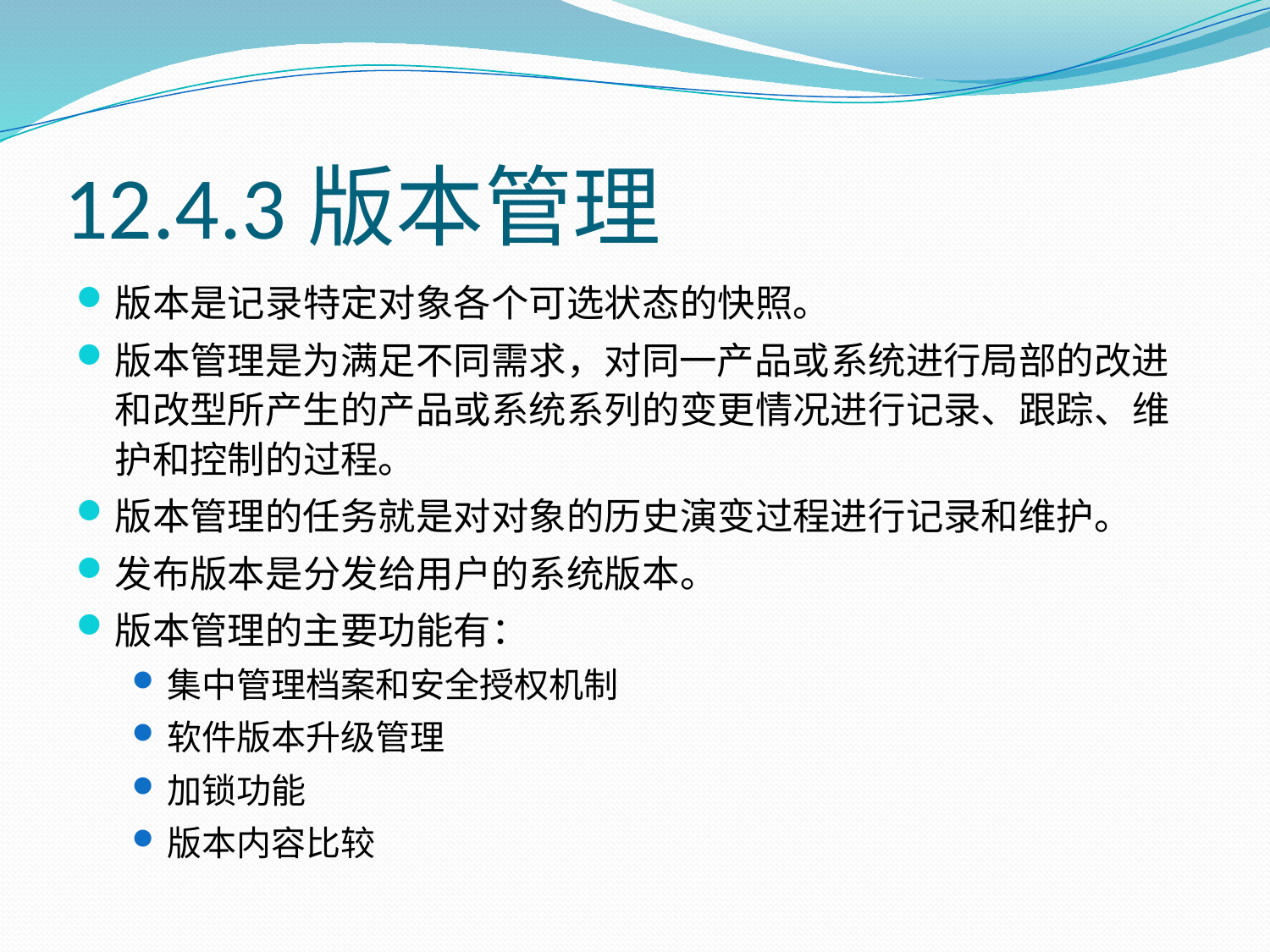

# 12.4.3版本管理
版本是记录特定对象各个可选状态的快照。
版本管理是为满足不同需求，对同一产品或系统进行局部的改进和改型所产生的产品或系统系列的变更情况进行记录、跟踪、维护和控制的过程。
版本管理的任务就是对对象的历史演变过程进行记录和维护。
发布版本是分发给用户的系统版本。
版本管理的主要功能有：
集中管理档案和安全授权机制
软件版本升级管理
加锁功能
版本内容比较